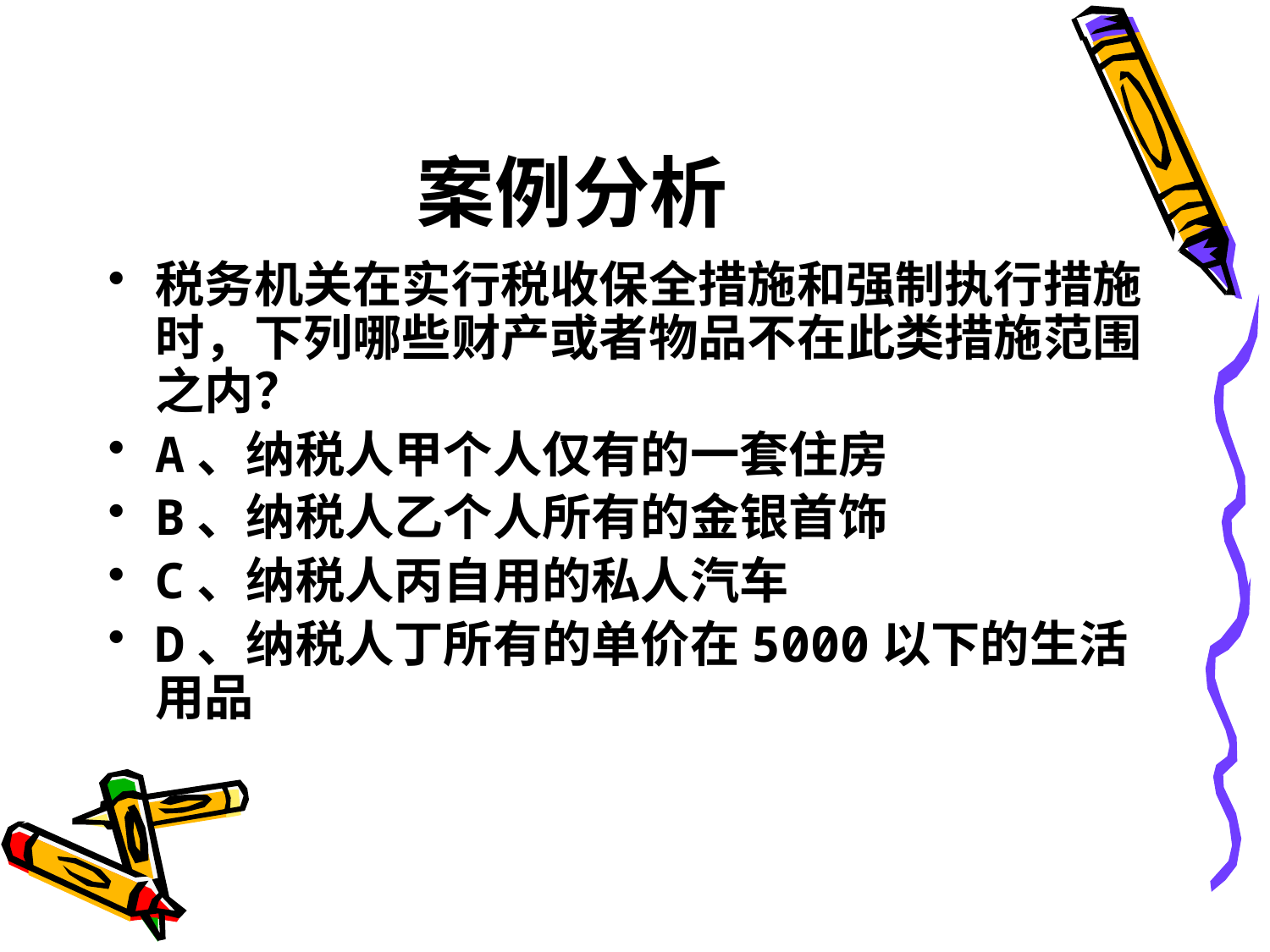

# 案例分析
税务机关在实行税收保全措施和强制执行措施时，下列哪些财产或者物品不在此类措施范围之内？
A、纳税人甲个人仅有的一套住房
B、纳税人乙个人所有的金银首饰
C、纳税人丙自用的私人汽车
D、纳税人丁所有的单价在5000以下的生活用品